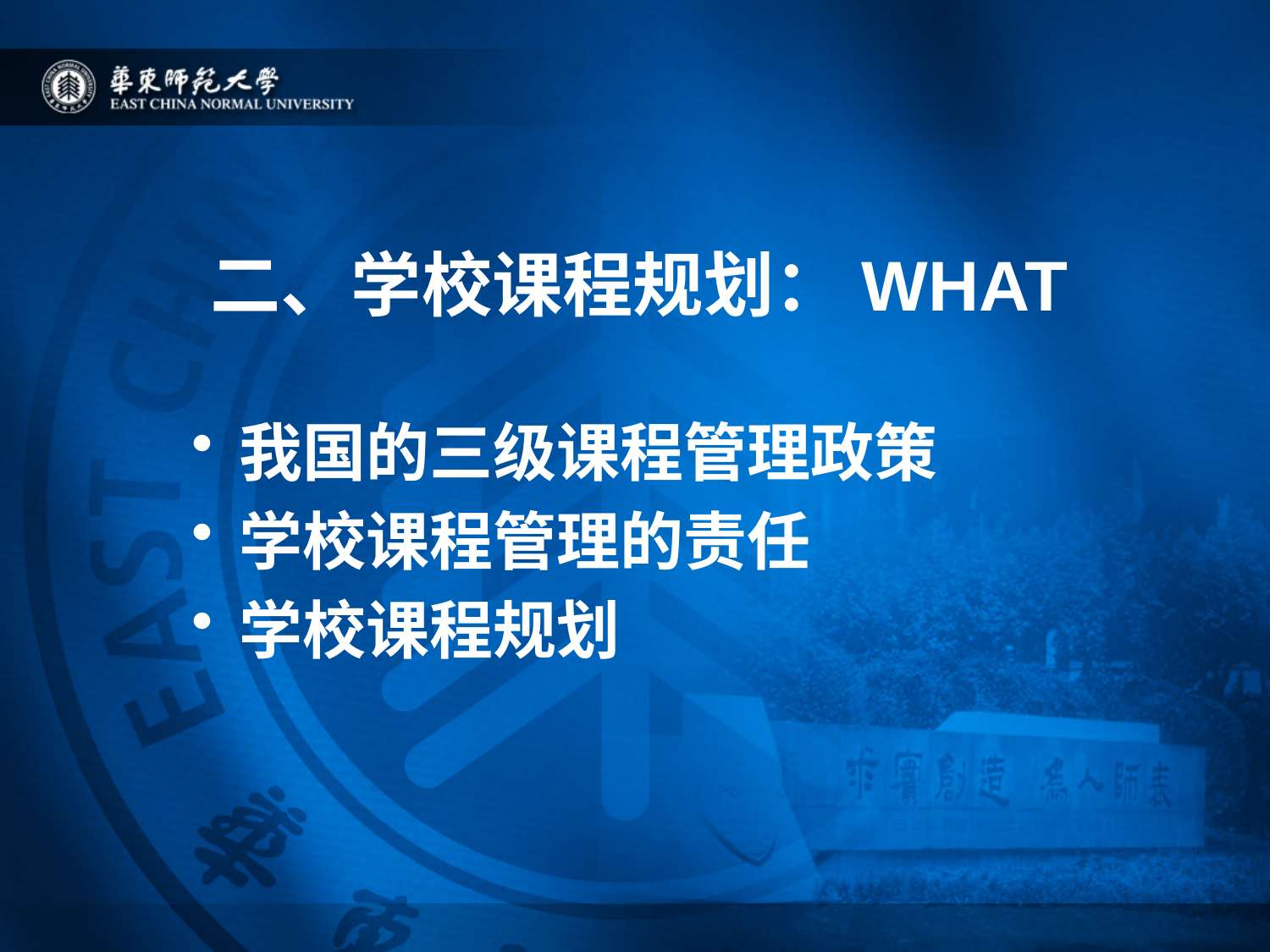

# 二、学校课程规划：WHAT
我国的三级课程管理政策
学校课程管理的责任
学校课程规划